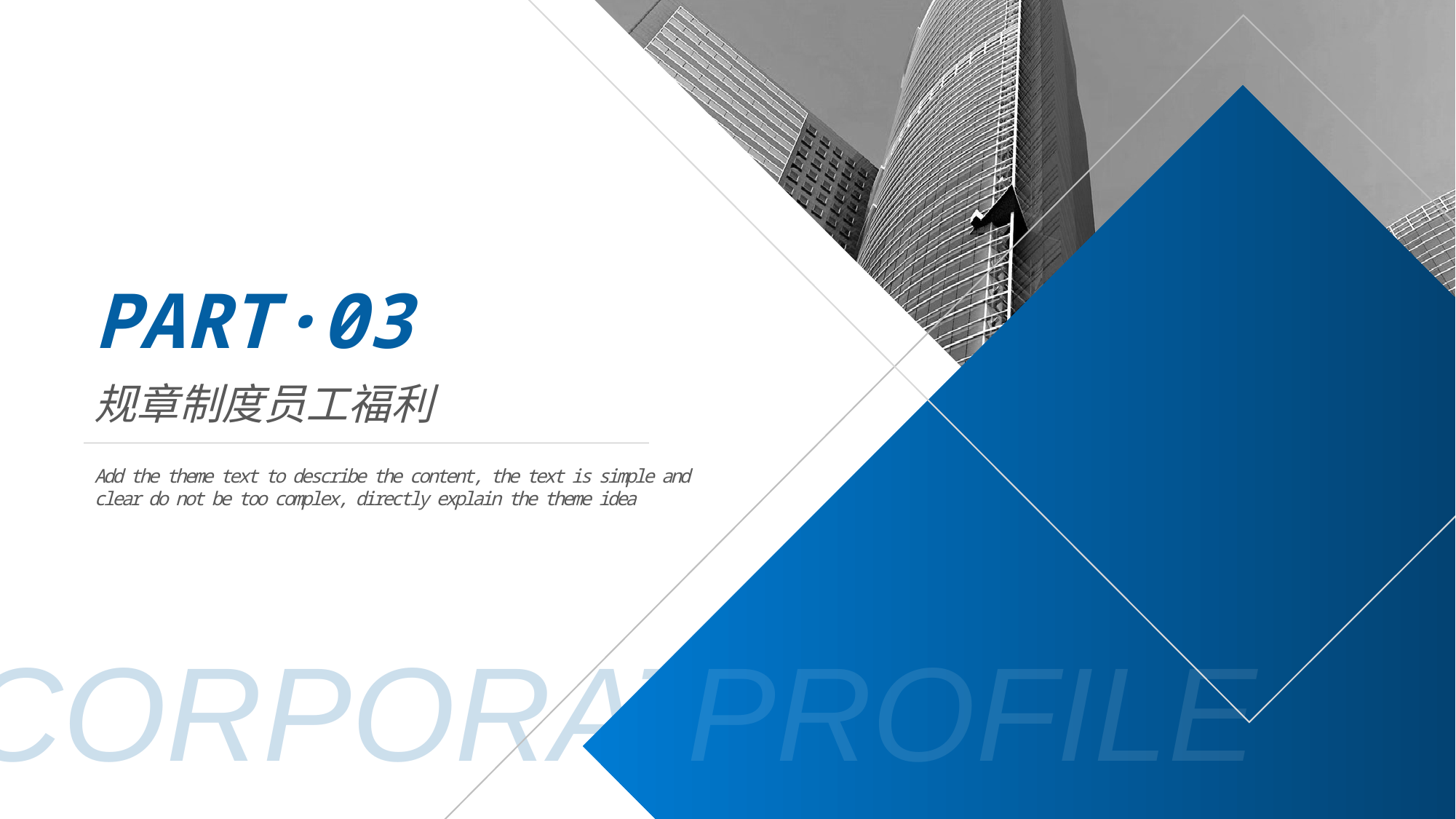

PART·03
规章制度员工福利
Add the theme text to describe the content, the text is simple and clear do not be too complex, directly explain the theme idea
CORPORATE
PROFILE